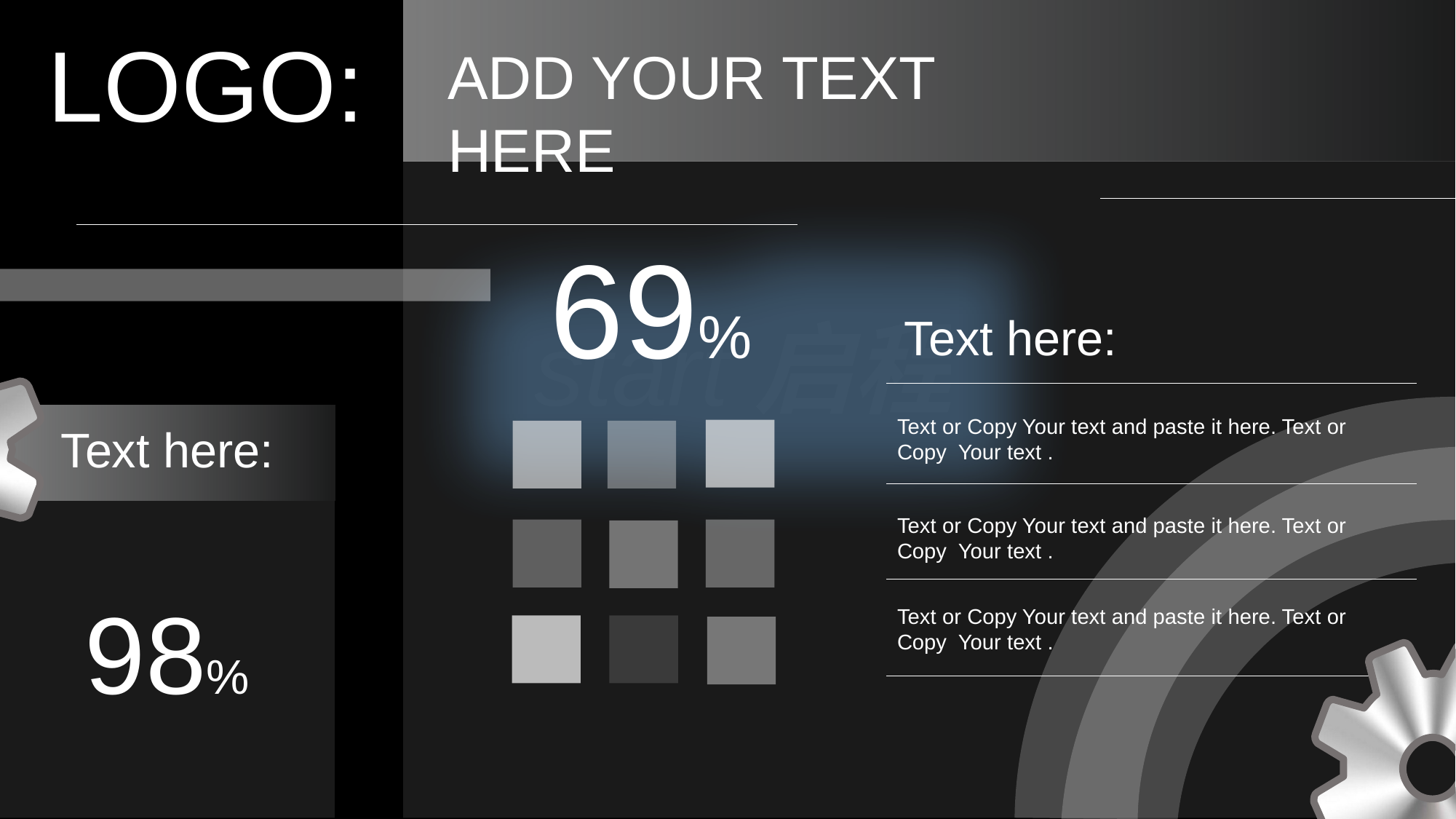

LOGO:
ADD YOUR TEXT HERE

69%

start启程
Text here:

Text or Copy Your text and paste it here. Text or Copy  Your text .
Text here:

Text or Copy Your text and paste it here. Text or Copy  Your text .

98%
Text or Copy Your text and paste it here. Text or Copy  Your text .